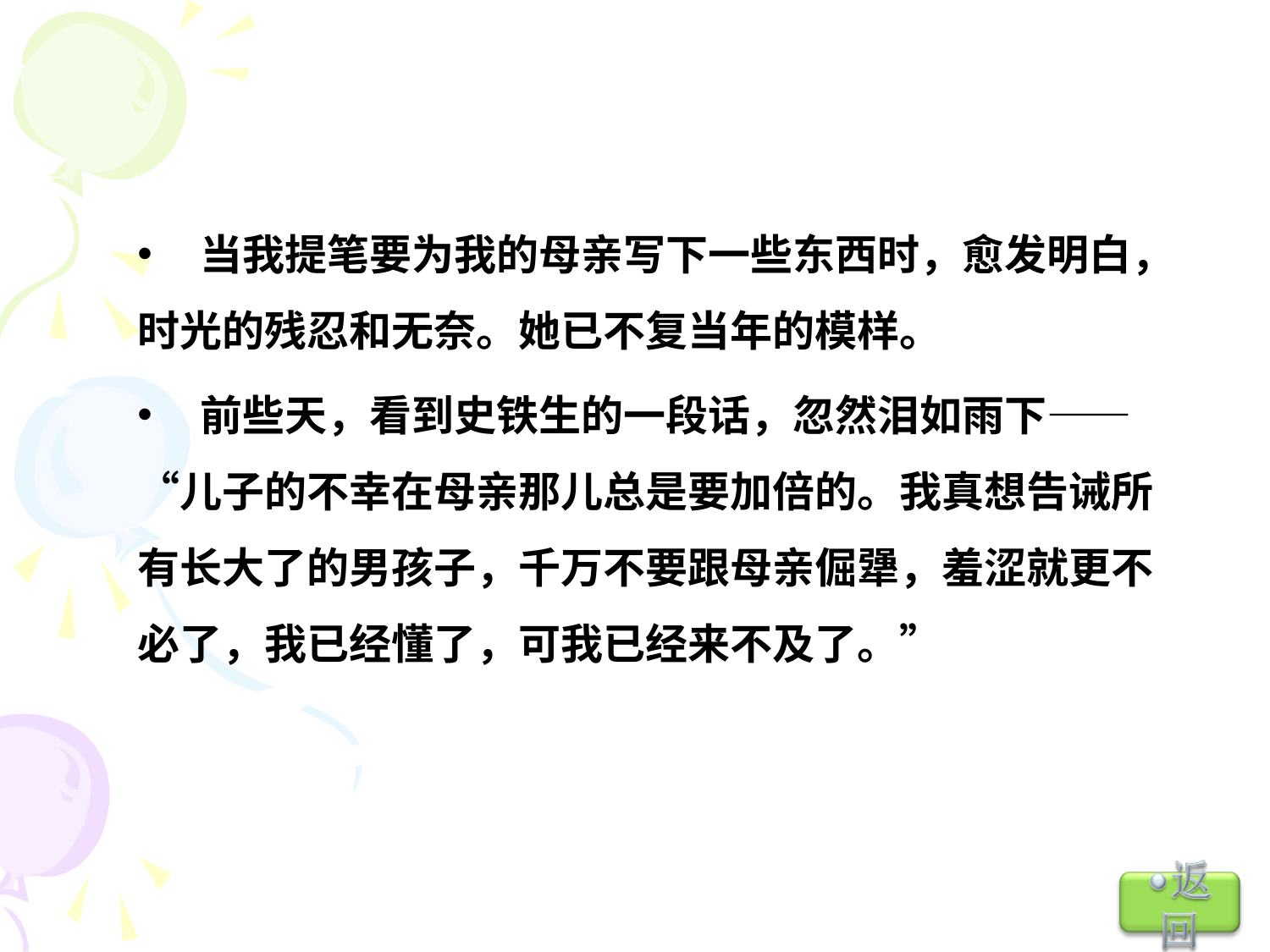

当我提笔要为我的母亲写下一些东西时，愈发明白，时光的残忍和无奈。她已不复当年的模样。
    前些天，看到史铁生的一段话，忽然泪如雨下——“儿子的不幸在母亲那儿总是要加倍的。我真想告诫所有长大了的男孩子，千万不要跟母亲倔犟，羞涩就更不必了，我已经懂了，可我已经来不及了。”